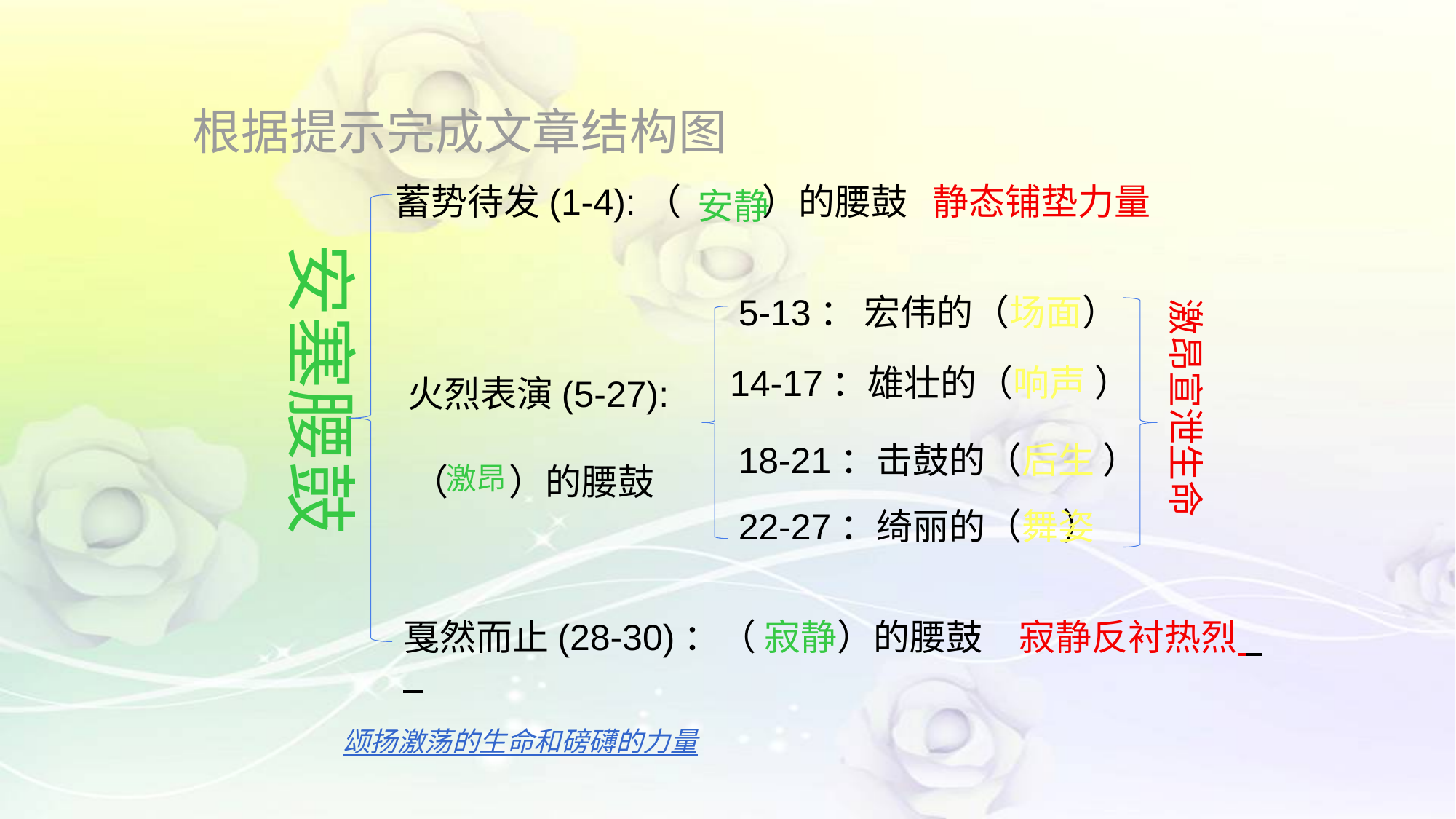

根据提示完成文章结构图
蓄势待发(1-4):（ 　　）的腰鼓   静态铺垫力量
安静

安塞腰鼓
5-13： 宏伟的（场面）
激昂宣泄生命

14-17：雄壮的（ 　　）
响声
火烈表演(5-27):
18-21：击鼓的（ 　　）
后生
（ 　  ）的腰鼓
激昂
22-27：绮丽的（     ）
舞姿
戛然而止(28-30)：（ 　　）的腰鼓　寂静反衬热烈
寂静
颂扬激荡的生命和磅礴的力量